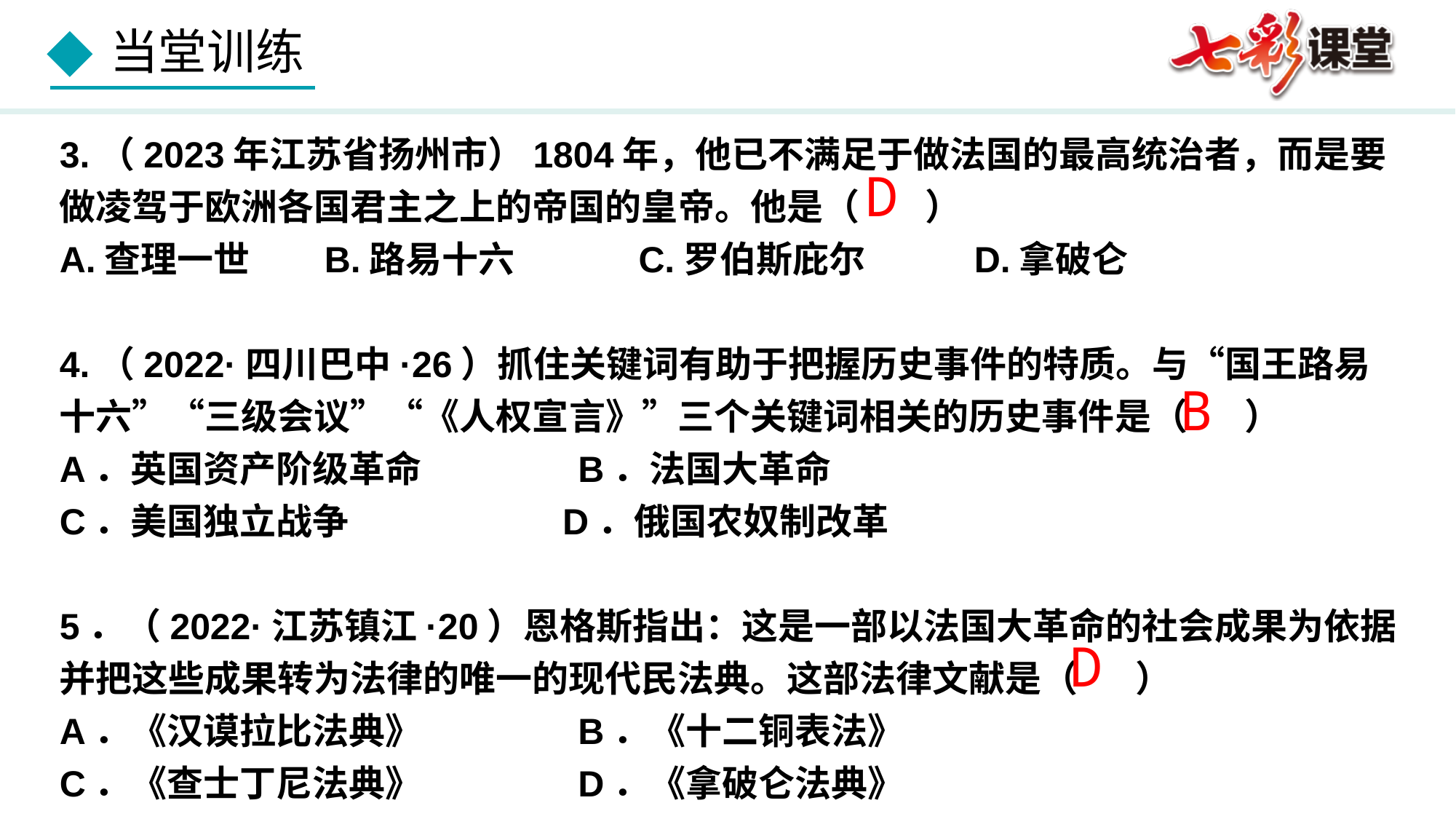

3.（2023年江苏省扬州市）1804年，他已不满足于做法国的最高统治者，而是要做凌驾于欧洲各国君主之上的帝国的皇帝。他是（        ）
A.查理一世        B.路易十六	   C.罗伯斯庇尔	    D.拿破仑

4.（2022·四川巴中·26）抓住关键词有助于把握历史事件的特质。与“国王路易十六”“三级会议”“《人权宣言》”三个关键词相关的历史事件是（       ）
A．英国资产阶级革命                  B．法国大革命
C．美国独立战争                         D．俄国农奴制改革

5．（2022·江苏镇江·20）恩格斯指出：这是一部以法国大革命的社会成果为依据并把这些成果转为法律的唯一的现代民法典。这部法律文献是（       ）
A．《汉谟拉比法典》                  B．《十二铜表法》
C．《查士丁尼法典》                  D．《拿破仑法典》
D
B
D